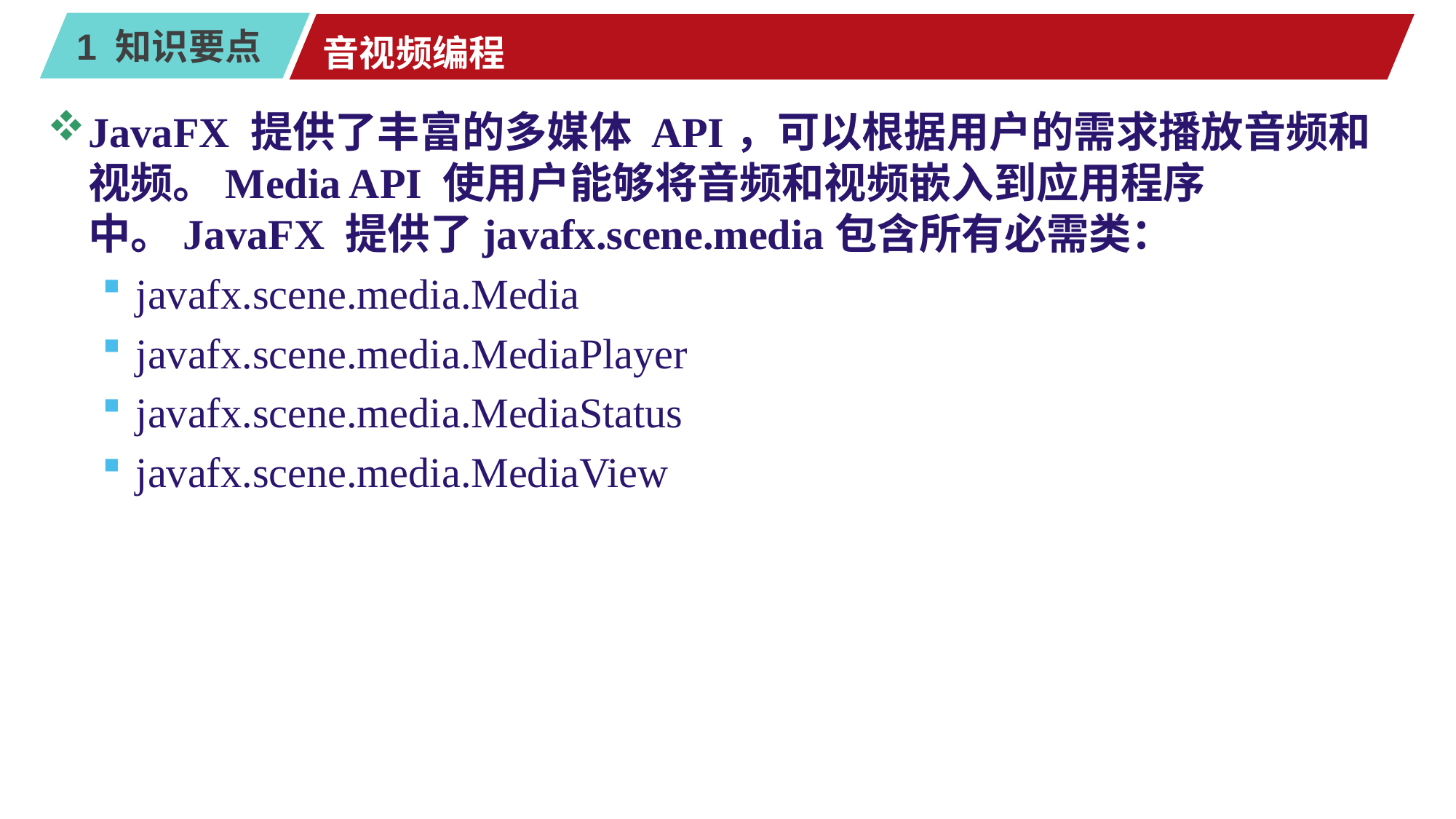

# 音视频编程
JavaFX 提供了丰富的多媒体 API，可以根据用户的需求播放音频和视频。Media API 使用户能够将音频和视频嵌入到应用程序中。JavaFX 提供了javafx.scene.media包含所有必需类：
javafx.scene.media.Media
javafx.scene.media.MediaPlayer
javafx.scene.media.MediaStatus
javafx.scene.media.MediaView